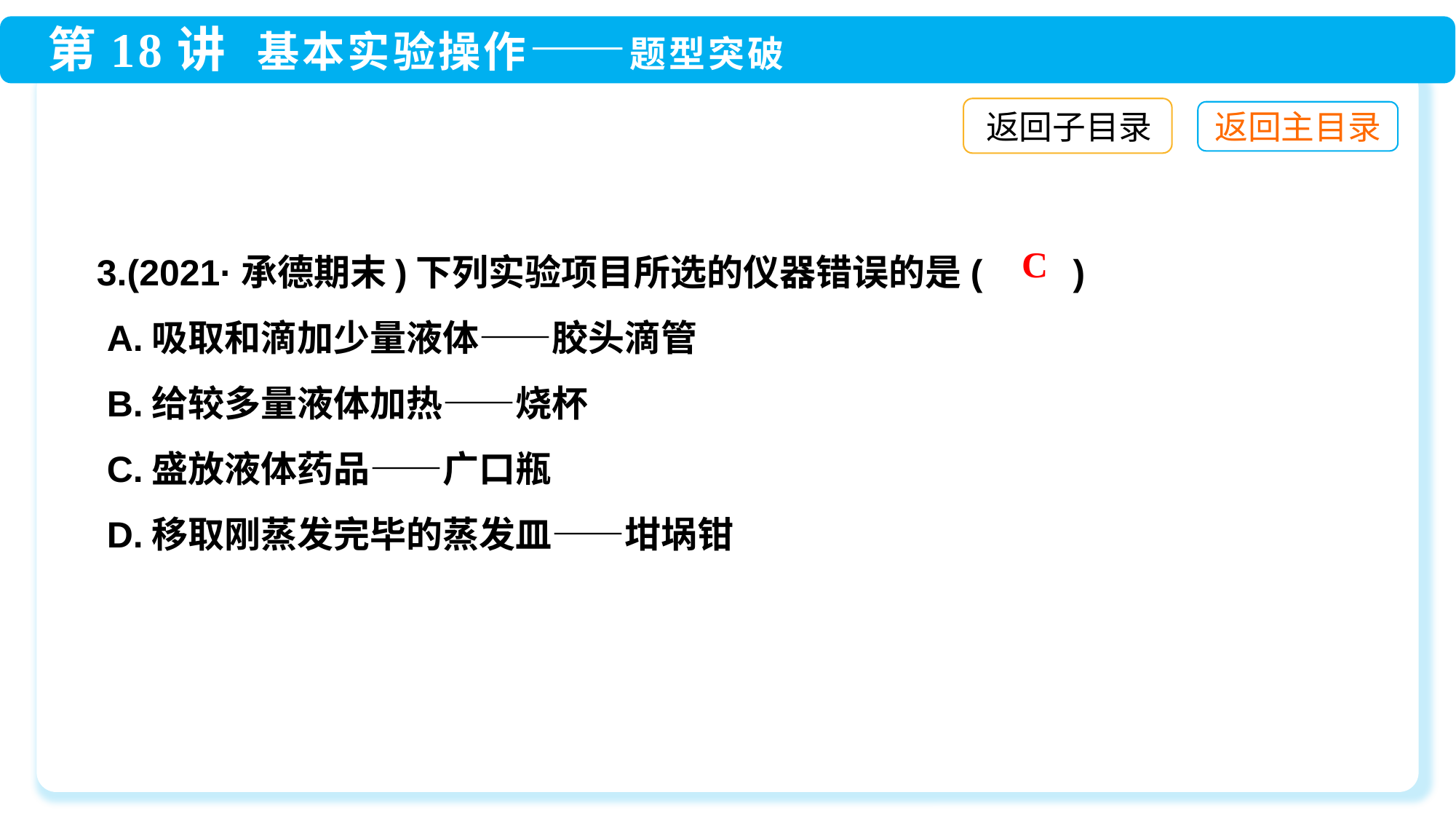

返回子目录
3.(2021·承德期末)下列实验项目所选的仪器错误的是(　　)
 A.吸取和滴加少量液体——胶头滴管
 B.给较多量液体加热——烧杯
 C.盛放液体药品——广口瓶
 D.移取刚蒸发完毕的蒸发皿——坩埚钳
C